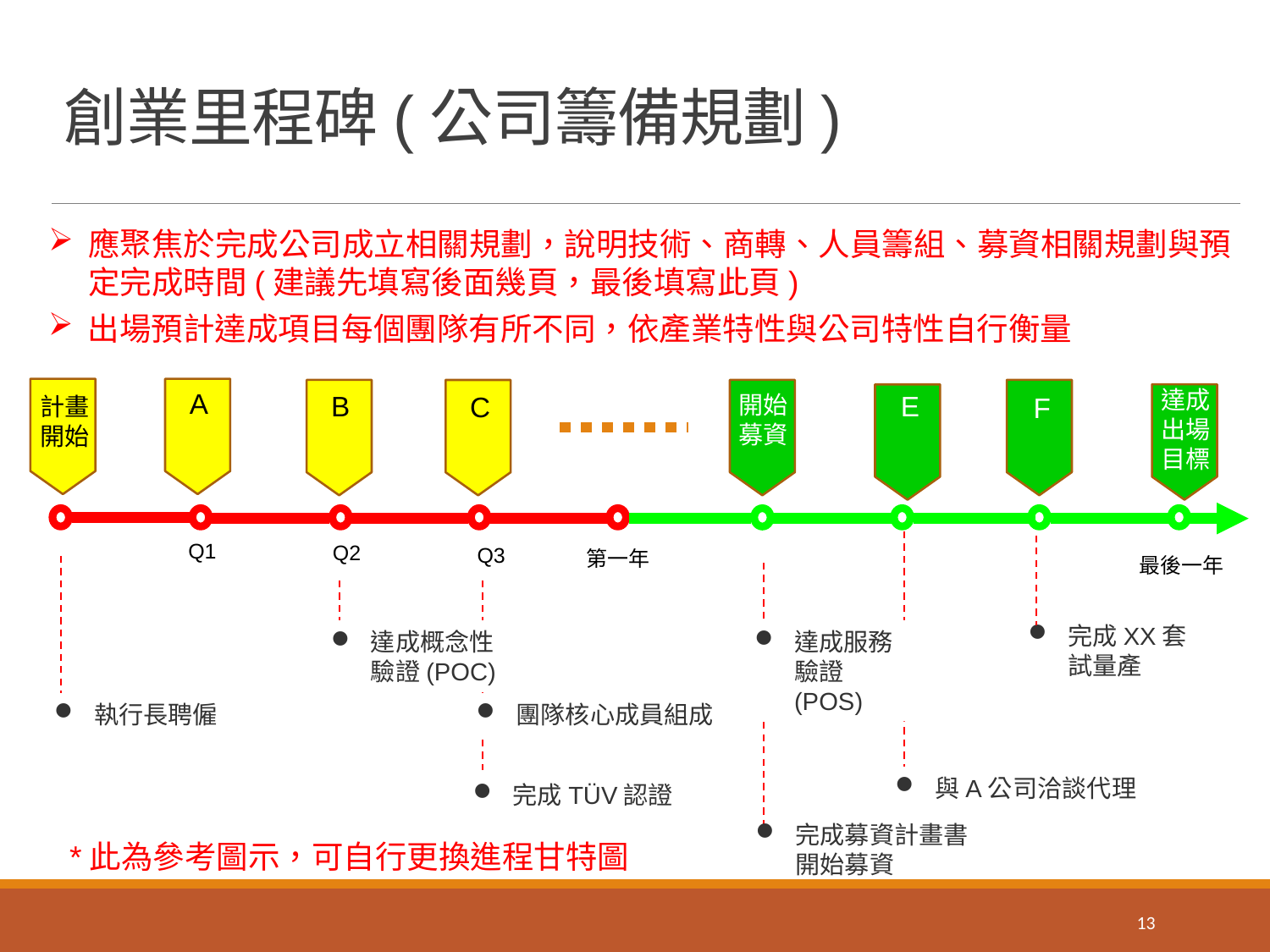

# 創業里程碑(公司籌備規劃)
應聚焦於完成公司成立相關規劃，說明技術、商轉、人員籌組、募資相關規劃與預定完成時間(建議先填寫後面幾頁，最後填寫此頁)
出場預計達成項目每個團隊有所不同，依產業特性與公司特性自行衡量
達成
出場
目標

計畫
開始

A

F

B

開始
募資

C
E

Q1
Q2
Q3
第一年
最後一年
完成XX套試量產
達成服務驗證(POS)
達成概念性驗證(POC)
執行長聘僱
團隊核心成員組成
與A公司洽談代理
完成TÜV認證
完成募資計畫書
開始募資
*此為參考圖示，可自行更換進程甘特圖
13